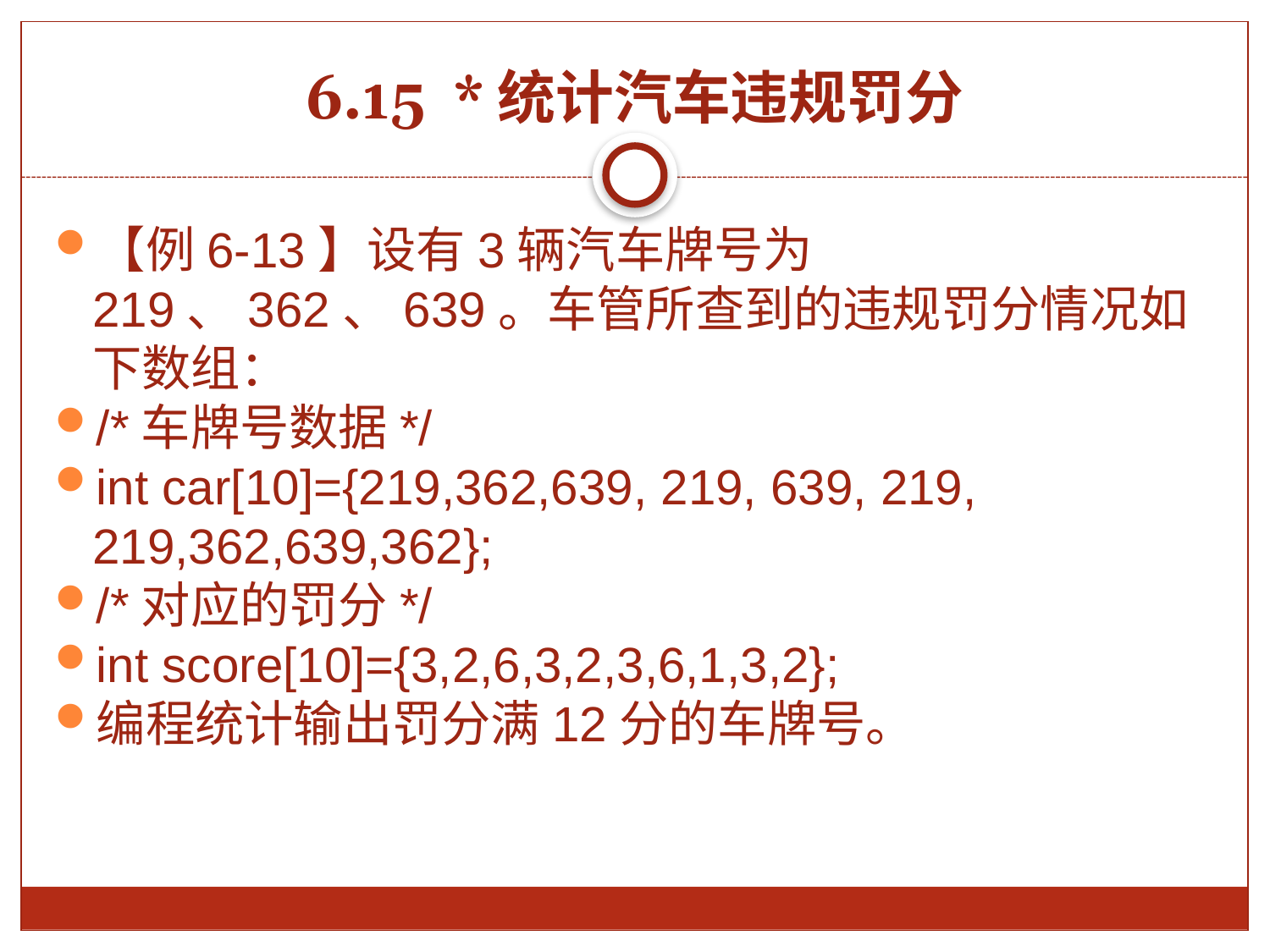

# 6.15  *统计汽车违规罚分
【例6-13】设有3辆汽车牌号为219、362、639。车管所查到的违规罚分情况如下数组：
/*车牌号数据*/
int car[10]={219,362,639, 219, 639, 219, 219,362,639,362};
/*对应的罚分*/
int score[10]={3,2,6,3,2,3,6,1,3,2};
编程统计输出罚分满12分的车牌号。